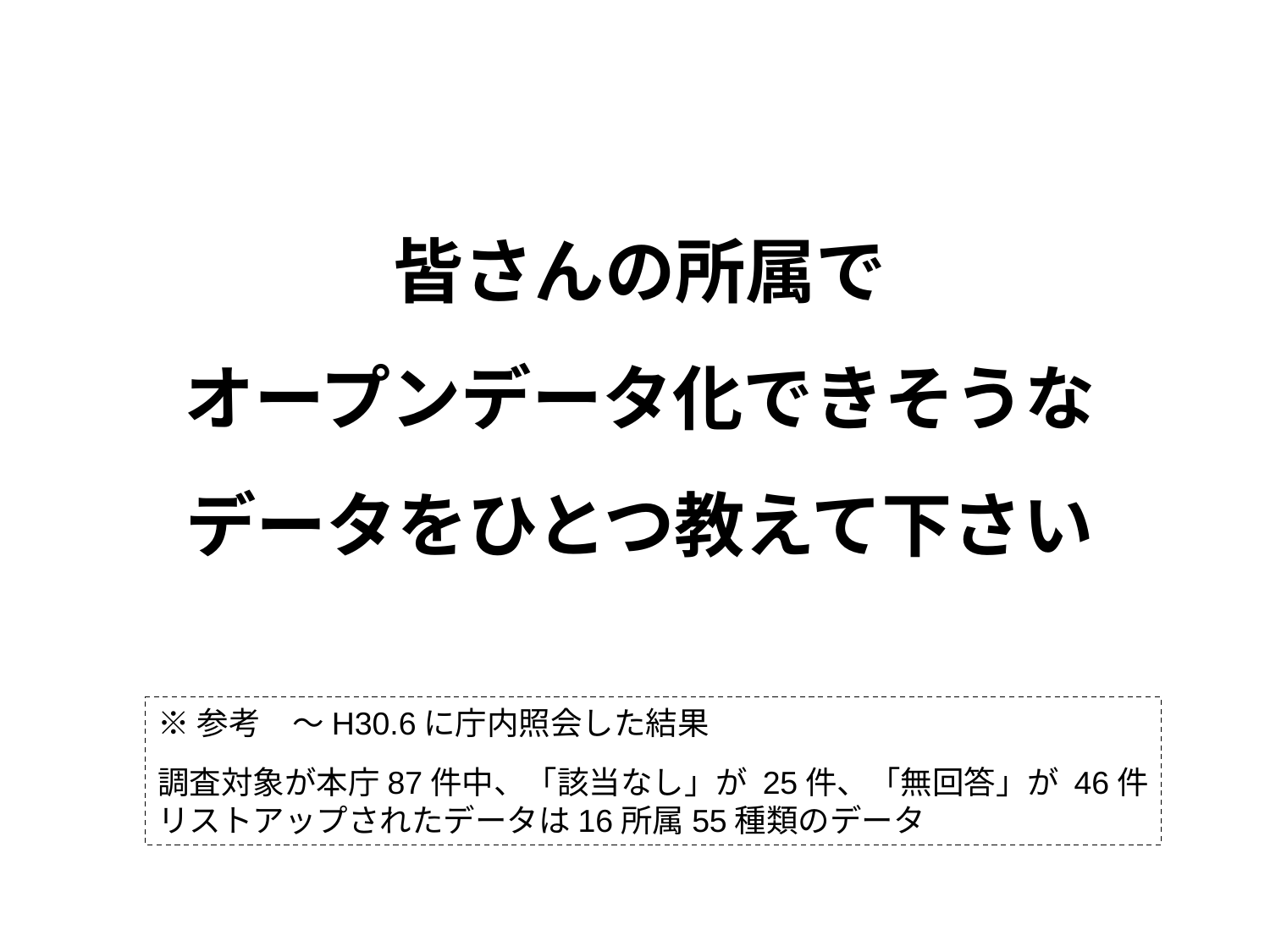

皆さんの所属で
オープンデータ化できそうな
データをひとつ教えて下さい
※参考　～H30.6に庁内照会した結果
調査対象が本庁87件中、「該当なし」が 25件、「無回答」が 46件
リストアップされたデータは16所属55種類のデータ